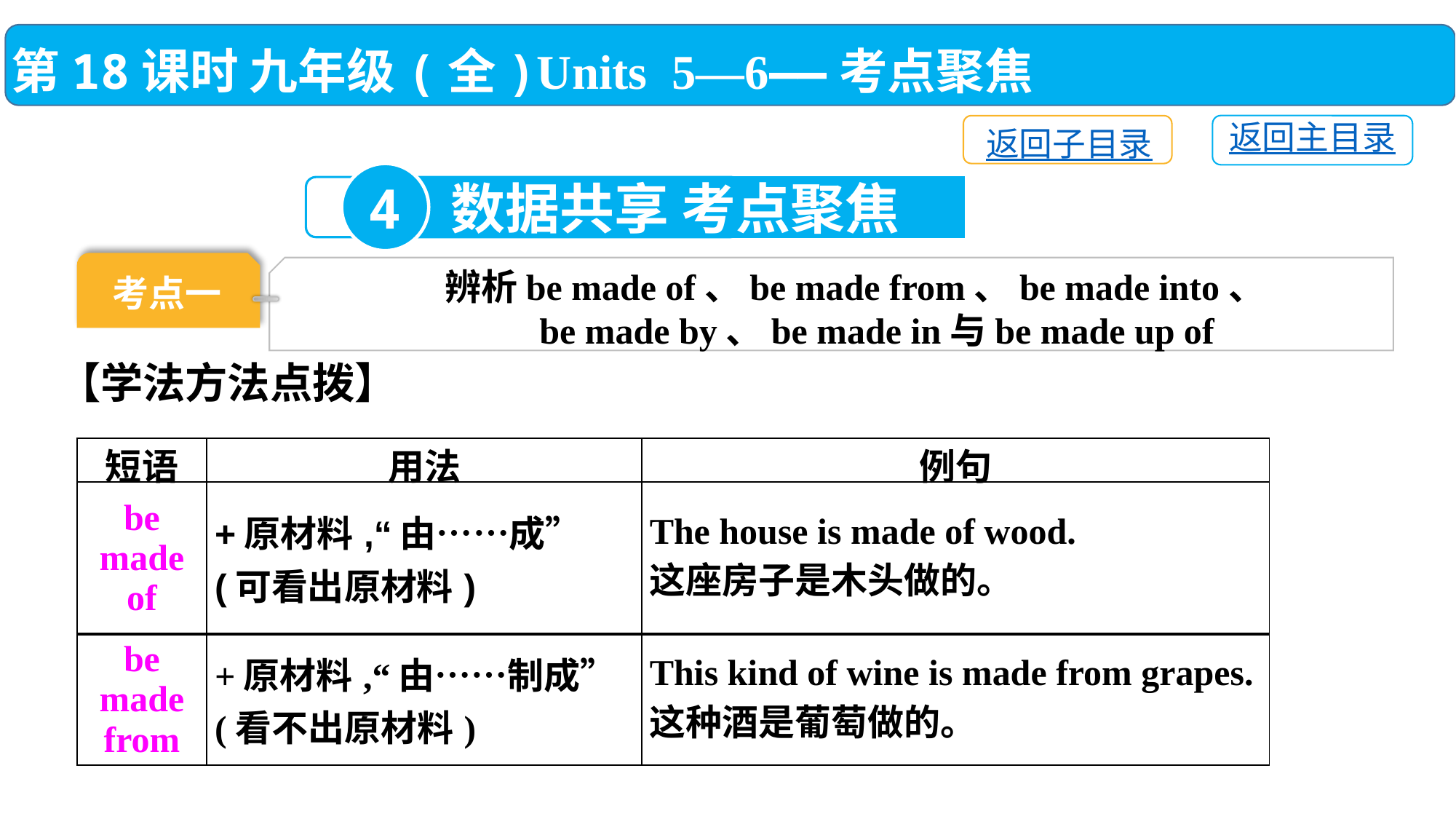

第18课时 九年级(全)Units  5—6——考点聚焦
返回主目录

返回子目录
4

数据共享 考点聚焦
考点一

辨析be made of、be made from、be made into、
    be made by、be made in与be made up of

【学法方法点拨】

| 短语 | 用法 | 例句 |
| --- | --- | --- |
| be made of | +原材料,“由……成” (可看出原材料) | The house is made of wood. 这座房子是木头做的。 |
| be made from | +原材料,“由……制成” (看不出原材料) | This kind of wine is made from grapes. 这种酒是葡萄做的。 |